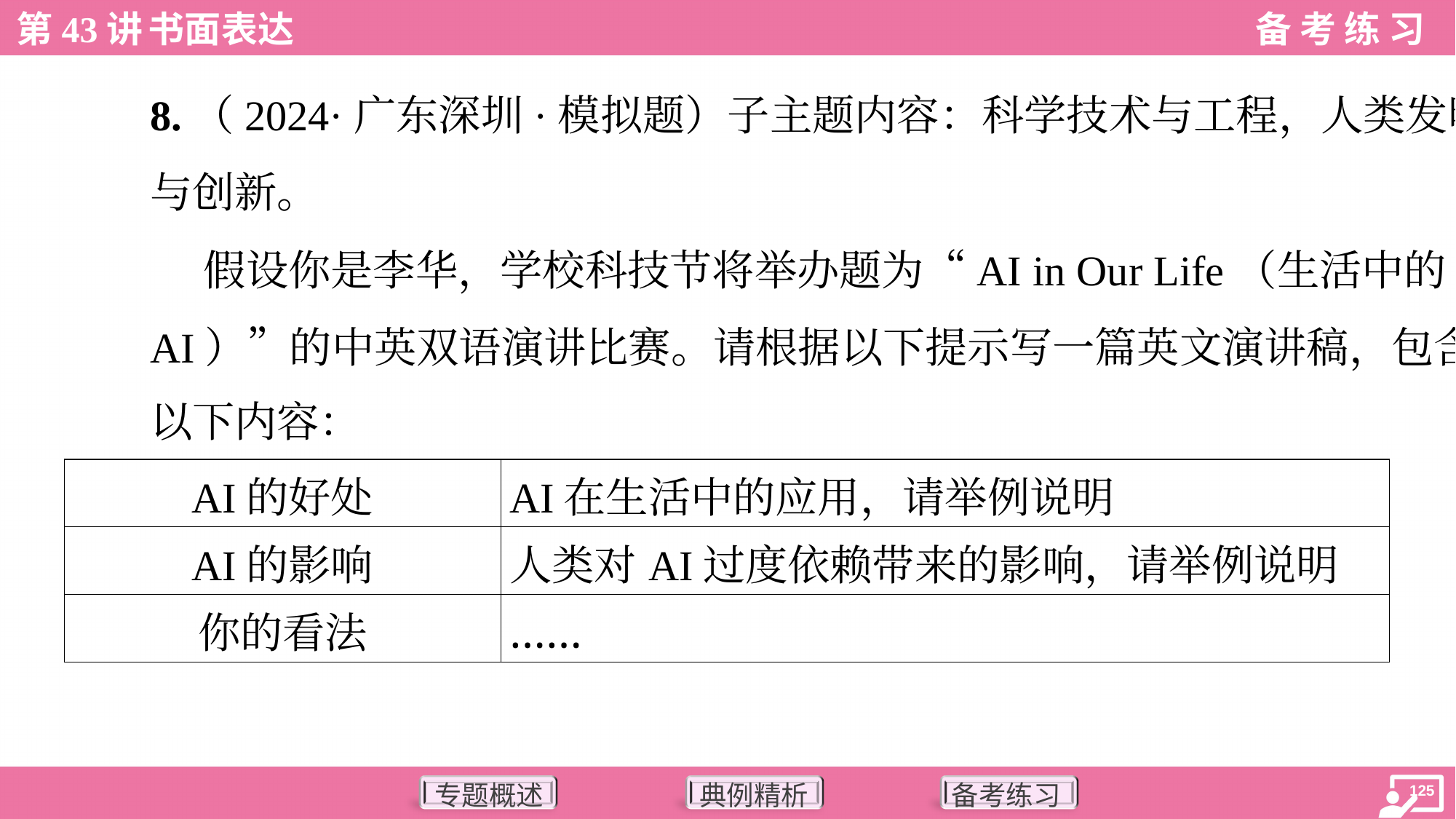

8.（2024·广东深圳·模拟题）子主题内容：科学技术与工程，人类发明
与创新。
    假设你是李华，学校科技节将举办题为“AI in Our Life（生活中的
AI）”的中英双语演讲比赛。请根据以下提示写一篇英文演讲稿，包含
以下内容：
| AI的好处 | AI在生活中的应用，请举例说明 |
| --- | --- |
| AI的影响 | 人类对AI过度依赖带来的影响，请举例说明 |
| 你的看法 | …… |